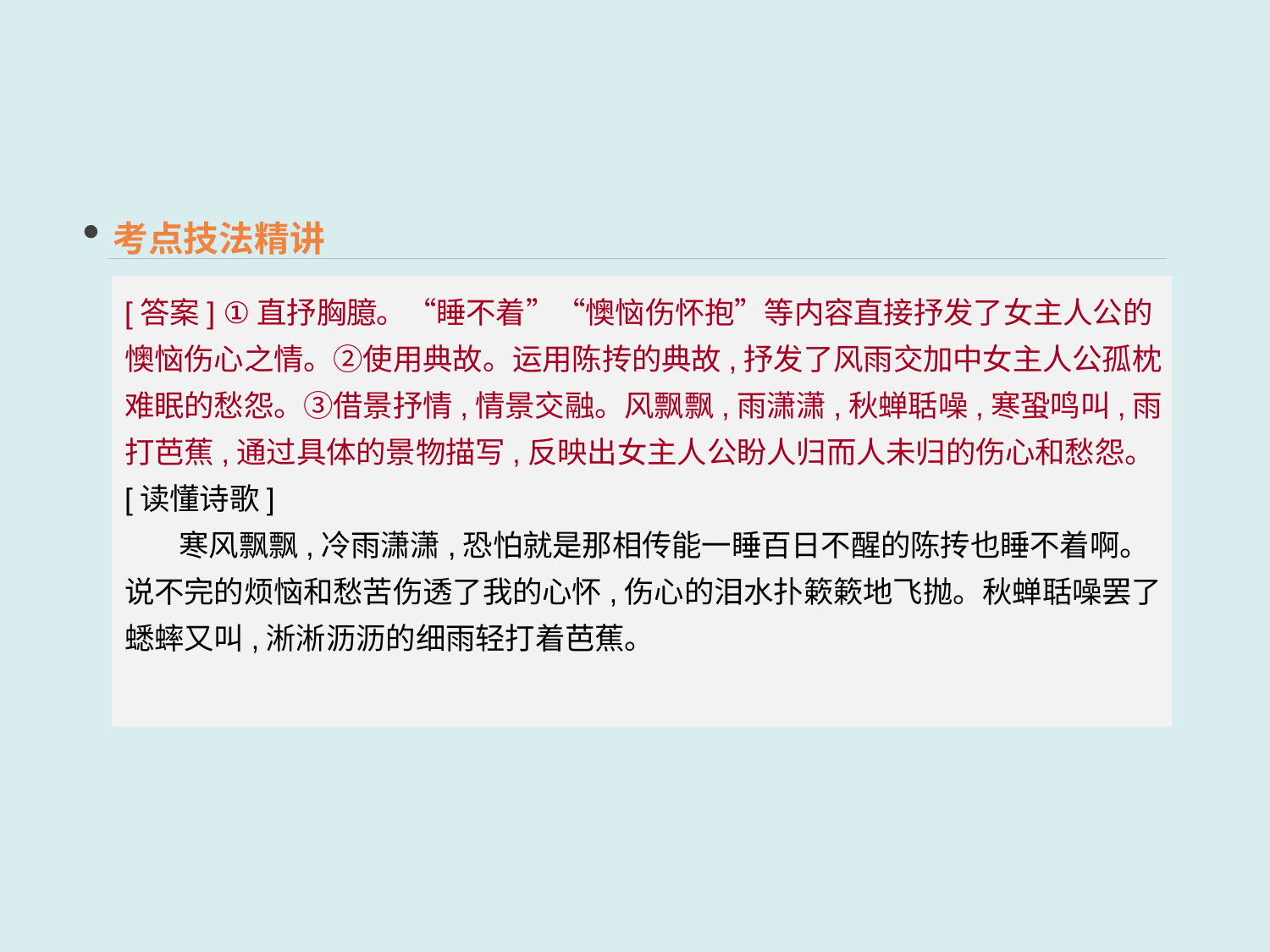

考点技法精讲

[答案] ①直抒胸臆。“睡不着”“懊恼伤怀抱”等内容直接抒发了女主人公的懊恼伤心之情。②使用典故。运用陈抟的典故,抒发了风雨交加中女主人公孤枕难眠的愁怨。③借景抒情,情景交融。风飘飘,雨潇潇,秋蝉聒噪,寒蛩鸣叫,雨打芭蕉,通过具体的景物描写,反映出女主人公盼人归而人未归的伤心和愁怨。
[读懂诗歌]
       寒风飘飘,冷雨潇潇,恐怕就是那相传能一睡百日不醒的陈抟也睡不着啊。说不完的烦恼和愁苦伤透了我的心怀,伤心的泪水扑簌簌地飞抛。秋蝉聒噪罢了蟋蟀又叫,淅淅沥沥的细雨轻打着芭蕉。